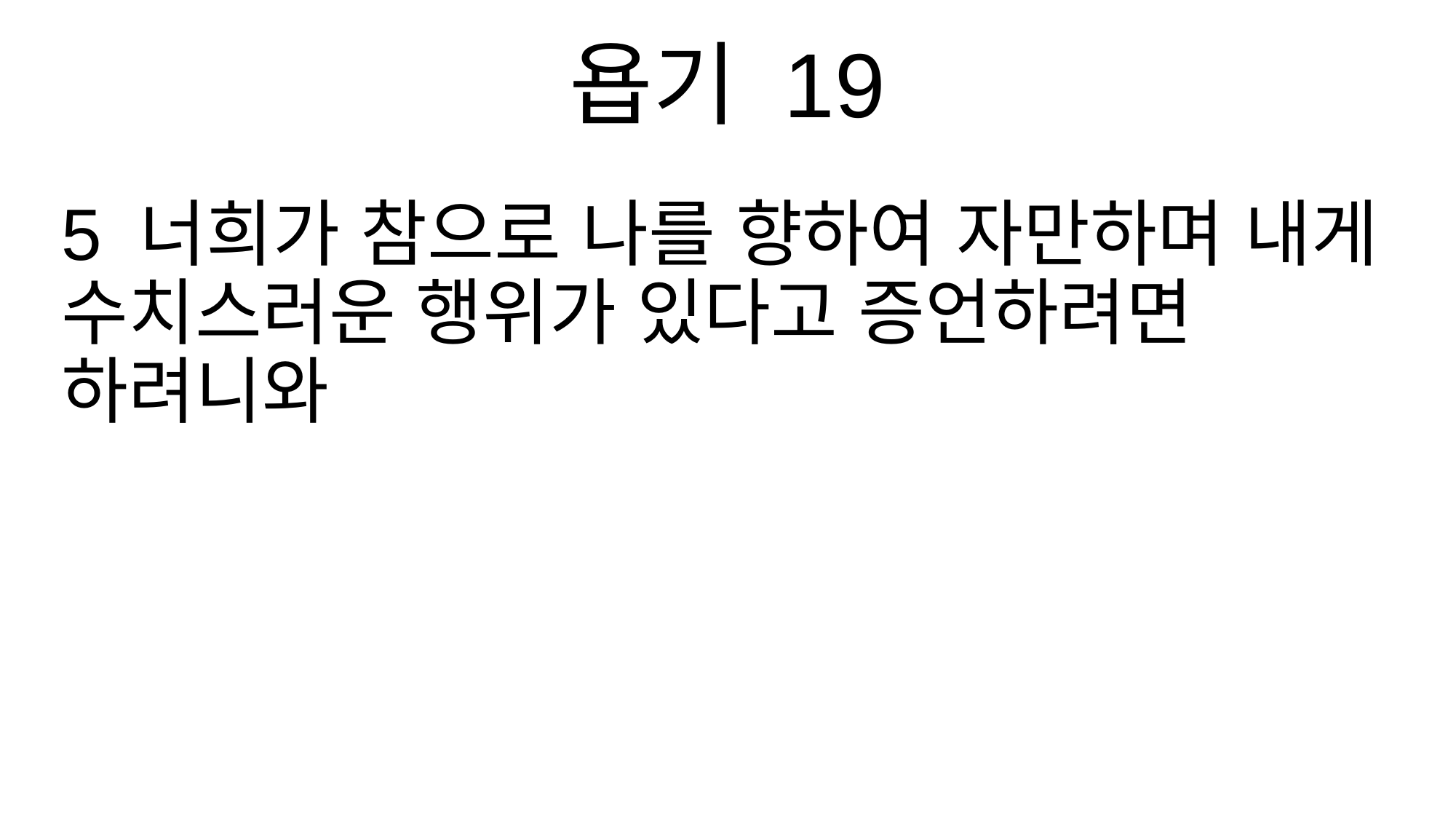

욥기 19
5 너희가 참으로 나를 향하여 자만하며 내게 수치스러운 행위가 있다고 증언하려면 하려니와